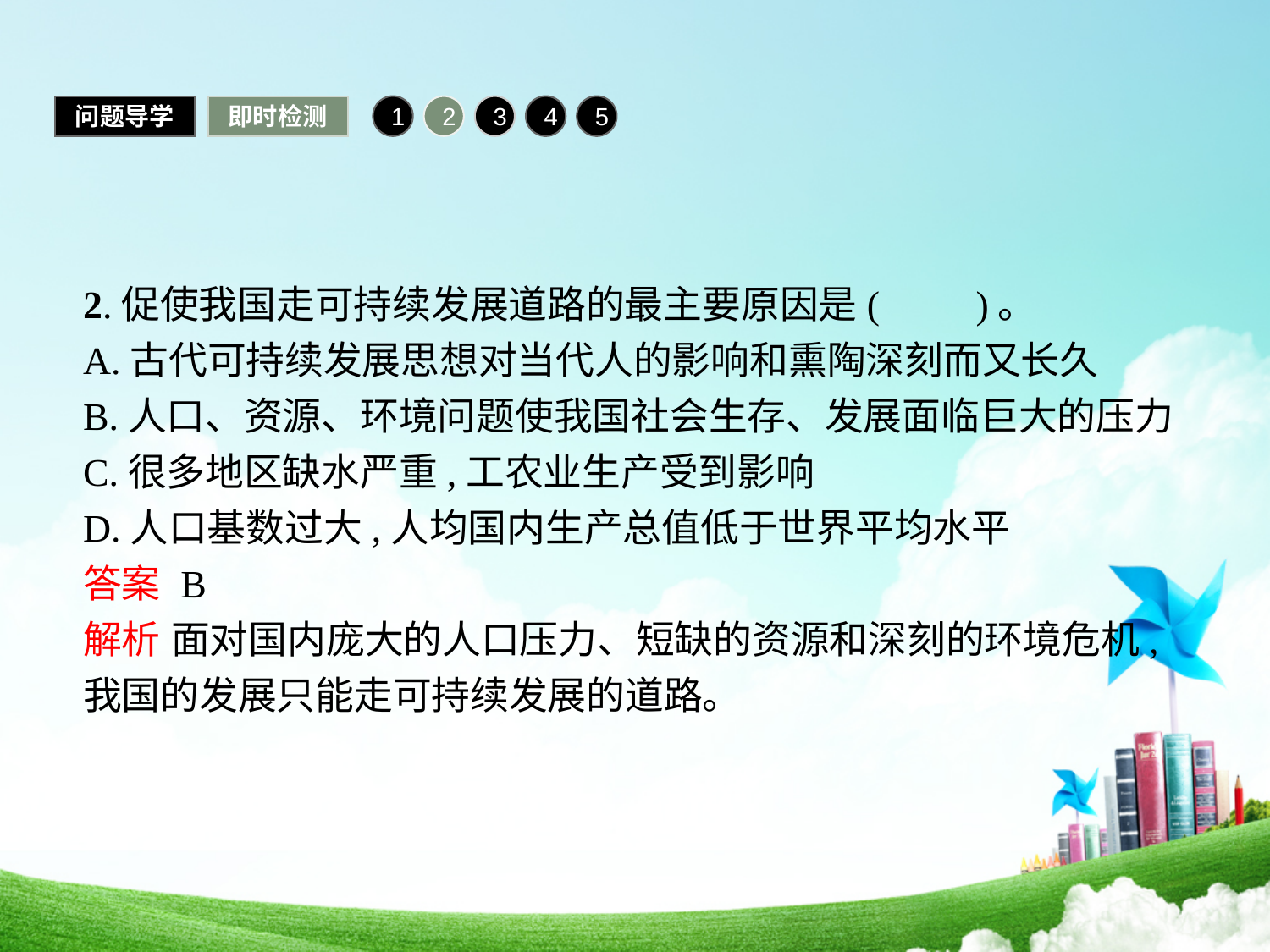

问题导学
即时检测
1
2
3
4
5
2.促使我国走可持续发展道路的最主要原因是(　　)。
A.古代可持续发展思想对当代人的影响和熏陶深刻而又长久
B.人口、资源、环境问题使我国社会生存、发展面临巨大的压力
C.很多地区缺水严重,工农业生产受到影响
D.人口基数过大,人均国内生产总值低于世界平均水平
答案 B
解析 面对国内庞大的人口压力、短缺的资源和深刻的环境危机,我国的发展只能走可持续发展的道路。